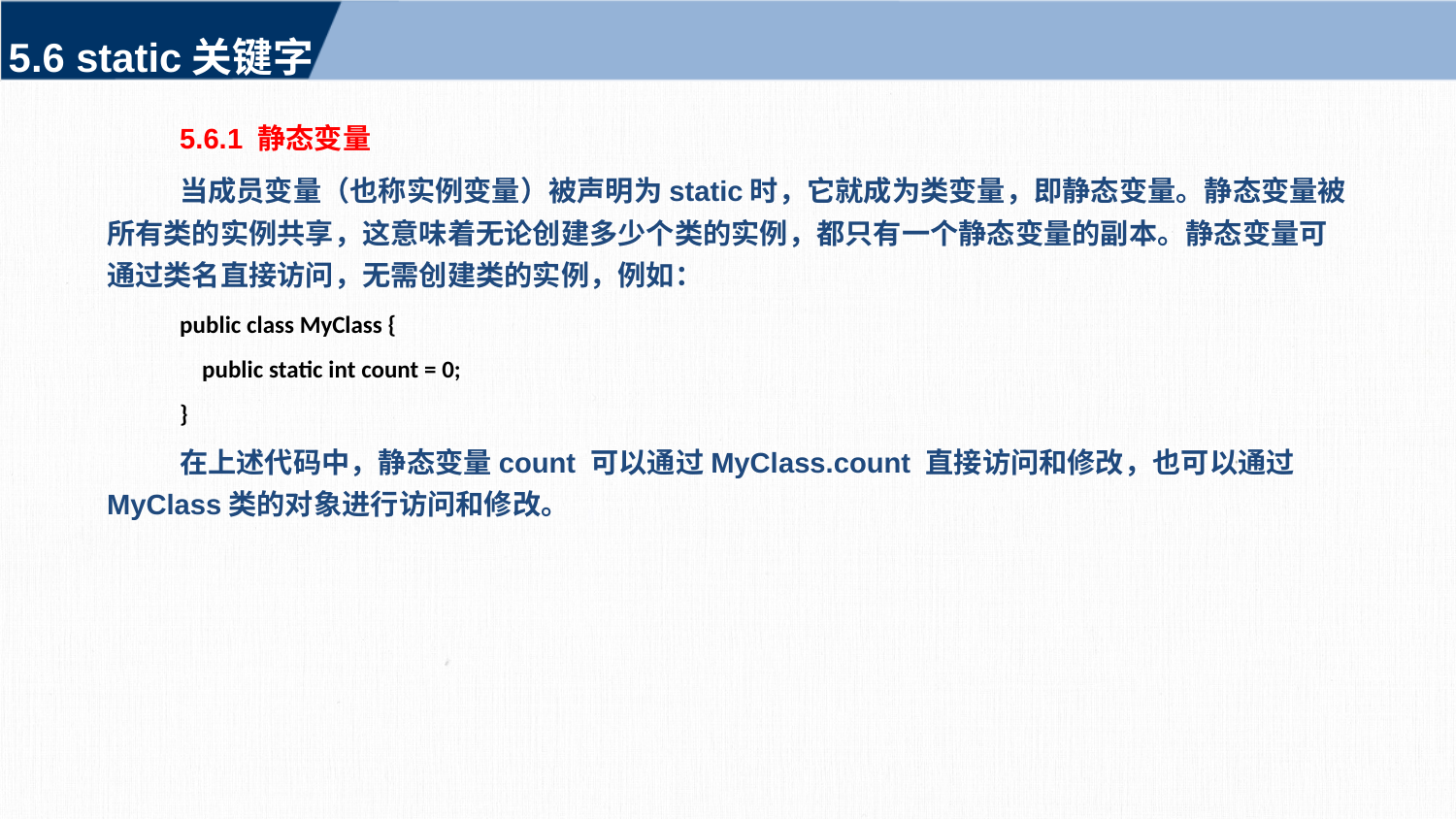

5.6 static关键字

5.6.1 静态变量
当成员变量（也称实例变量）被声明为static时，它就成为类变量，即静态变量。静态变量被所有类的实例共享，这意味着无论创建多少个类的实例，都只有一个静态变量的副本。静态变量可通过类名直接访问，无需创建类的实例，例如：
public class MyClass {
    public static int count = 0;
}
在上述代码中，静态变量count 可以通过MyClass.count 直接访问和修改，也可以通过MyClass类的对象进行访问和修改。